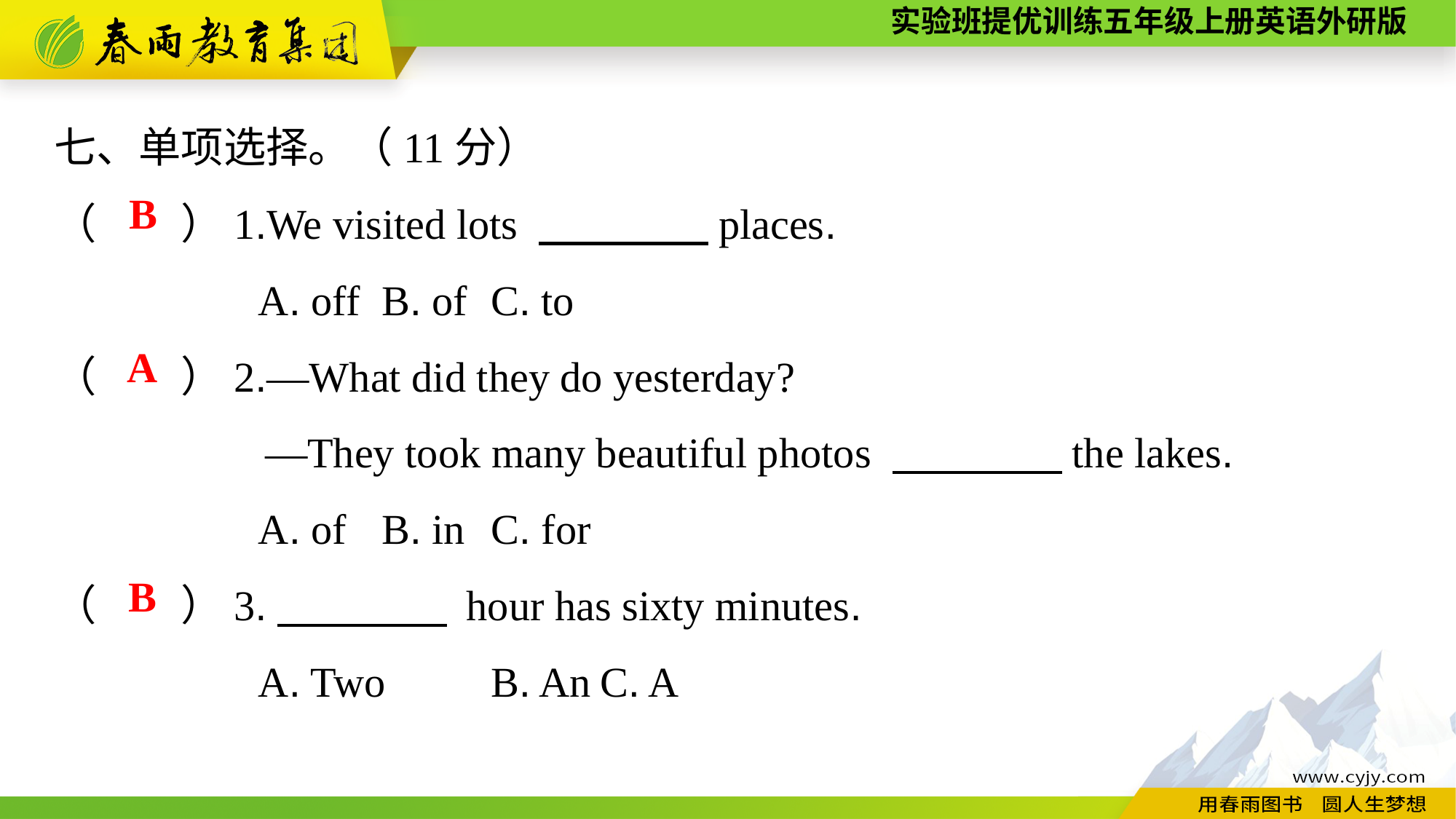

七、单项选择。（11分）
（　　）1.We visited lots 　　　　places.
A. off	B. of	C. to
（　　）2.—What did they do yesterday?
                    —They took many beautiful photos 　　　　the lakes.
A. of	B. in	C. for
（　　）3.　　　　 hour has sixty minutes.
A. Two	B. An	C. A
B
A
B